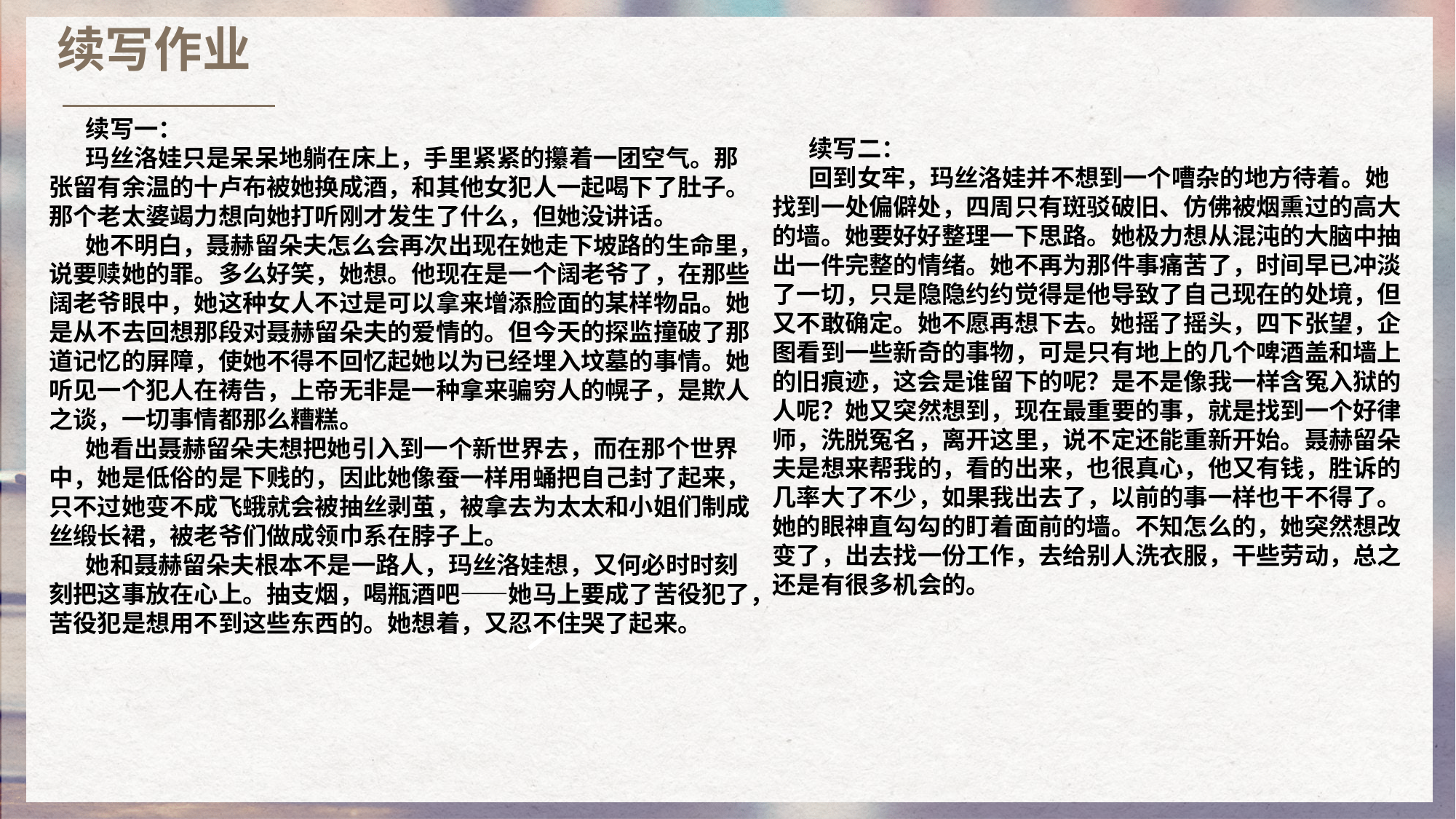

续写作业
续写一：
玛丝洛娃只是呆呆地躺在床上，手里紧紧的攥着一团空气。那张留有余温的十卢布被她换成酒，和其他女犯人一起喝下了肚子。那个老太婆竭力想向她打听刚才发生了什么，但她没讲话。
她不明白，聂赫留朵夫怎么会再次出现在她走下坡路的生命里，说要赎她的罪。多么好笑，她想。他现在是一个阔老爷了，在那些阔老爷眼中，她这种女人不过是可以拿来增添脸面的某样物品。她是从不去回想那段对聂赫留朵夫的爱情的。但今天的探监撞破了那道记忆的屏障，使她不得不回忆起她以为已经埋入坟墓的事情。她听见一个犯人在祷告，上帝无非是一种拿来骗穷人的幌子，是欺人之谈，一切事情都那么糟糕。
她看出聂赫留朵夫想把她引入到一个新世界去，而在那个世界中，她是低俗的是下贱的，因此她像蚕一样用蛹把自己封了起来，只不过她变不成飞蛾就会被抽丝剥茧，被拿去为太太和小姐们制成丝缎长裙，被老爷们做成领巾系在脖子上。
她和聂赫留朵夫根本不是一路人，玛丝洛娃想，又何必时时刻刻把这事放在心上。抽支烟，喝瓶酒吧——她马上要成了苦役犯了，苦役犯是想用不到这些东西的。她想着，又忍不住哭了起来。
续写二：
回到女牢，玛丝洛娃并不想到一个嘈杂的地方待着。她找到一处偏僻处，四周只有斑驳破旧、仿佛被烟熏过的高大的墙。她要好好整理一下思路。她极力想从混沌的大脑中抽出一件完整的情绪。她不再为那件事痛苦了，时间早已冲淡了一切，只是隐隐约约觉得是他导致了自己现在的处境，但又不敢确定。她不愿再想下去。她摇了摇头，四下张望，企图看到一些新奇的事物，可是只有地上的几个啤酒盖和墙上的旧痕迹，这会是谁留下的呢？是不是像我一样含冤入狱的人呢？她又突然想到，现在最重要的事，就是找到一个好律师，洗脱冤名，离开这里，说不定还能重新开始。聂赫留朵夫是想来帮我的，看的出来，也很真心，他又有钱，胜诉的几率大了不少，如果我出去了，以前的事一样也干不得了。她的眼神直勾勾的盯着面前的墙。不知怎么的，她突然想改变了，出去找一份工作，去给别人洗衣服，干些劳动，总之还是有很多机会的。